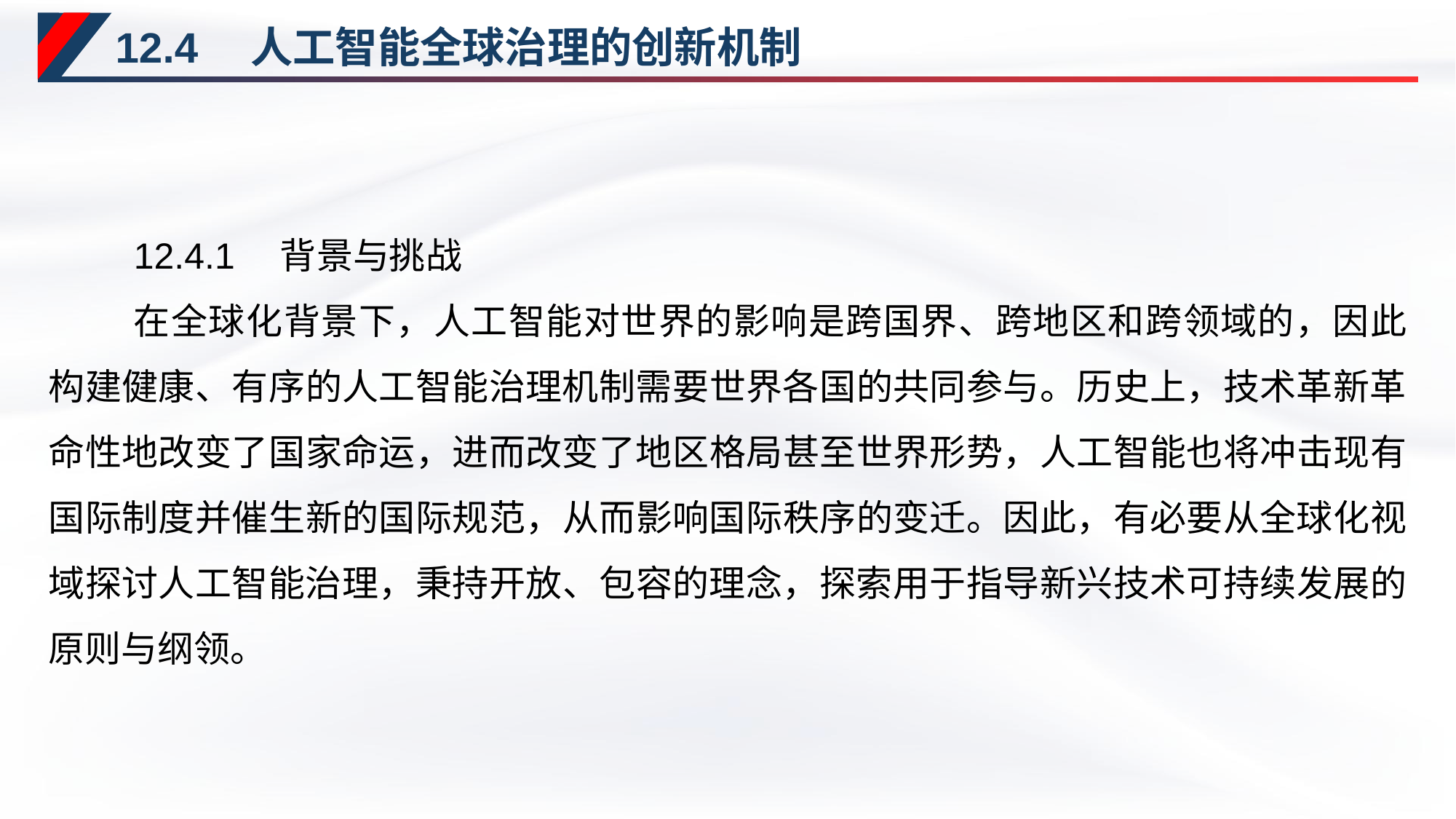

# 12.4　人工智能全球治理的创新机制
12.4.1　背景与挑战
在全球化背景下，人工智能对世界的影响是跨国界、跨地区和跨领域的，因此构建健康、有序的人工智能治理机制需要世界各国的共同参与。历史上，技术革新革命性地改变了国家命运，进而改变了地区格局甚至世界形势，人工智能也将冲击现有国际制度并催生新的国际规范，从而影响国际秩序的变迁。因此，有必要从全球化视域探讨人工智能治理，秉持开放、包容的理念，探索用于指导新兴技术可持续发展的原则与纲领。